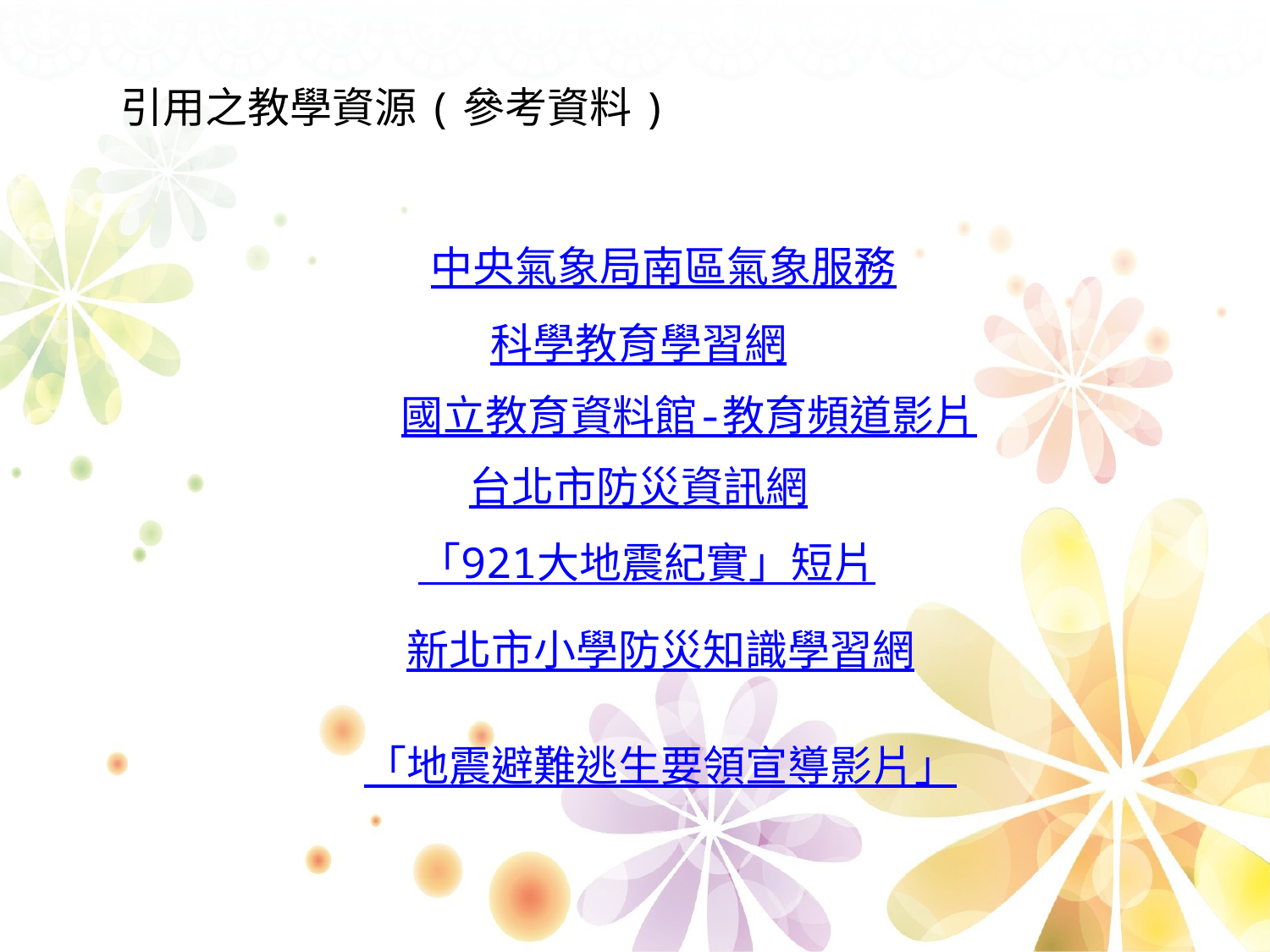

引用之教學資源(參考資料)
中央氣象局南區氣象服務
科學教育學習網
國立教育資料館-教育頻道影片
台北市防災資訊網
「921大地震紀實」短片
新北市小學防災知識學習網
「地震避難逃生要領宣導影片」